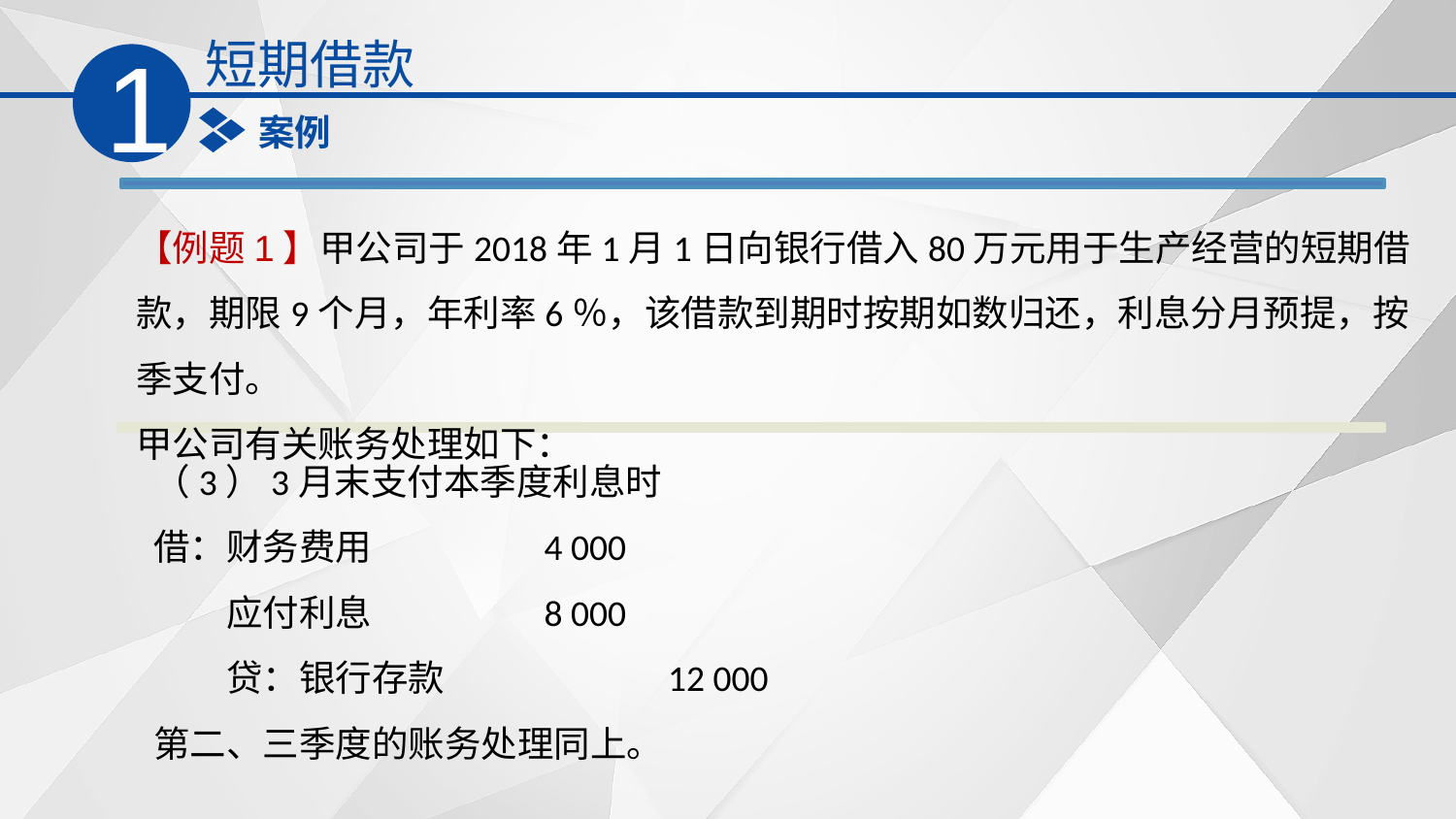

短期借款
1

案例

【例题1】甲公司于2018年1月1日向银行借入80万元用于生产经营的短期借款，期限9个月，年利率6％，该借款到期时按期如数归还，利息分月预提，按季支付。
甲公司有关账务处理如下：

（3）3月末支付本季度利息时
借：财务费用　　           4 000
　　应付利息　　           8 000
　　贷：银行存款                          12 000
第二、三季度的账务处理同上。